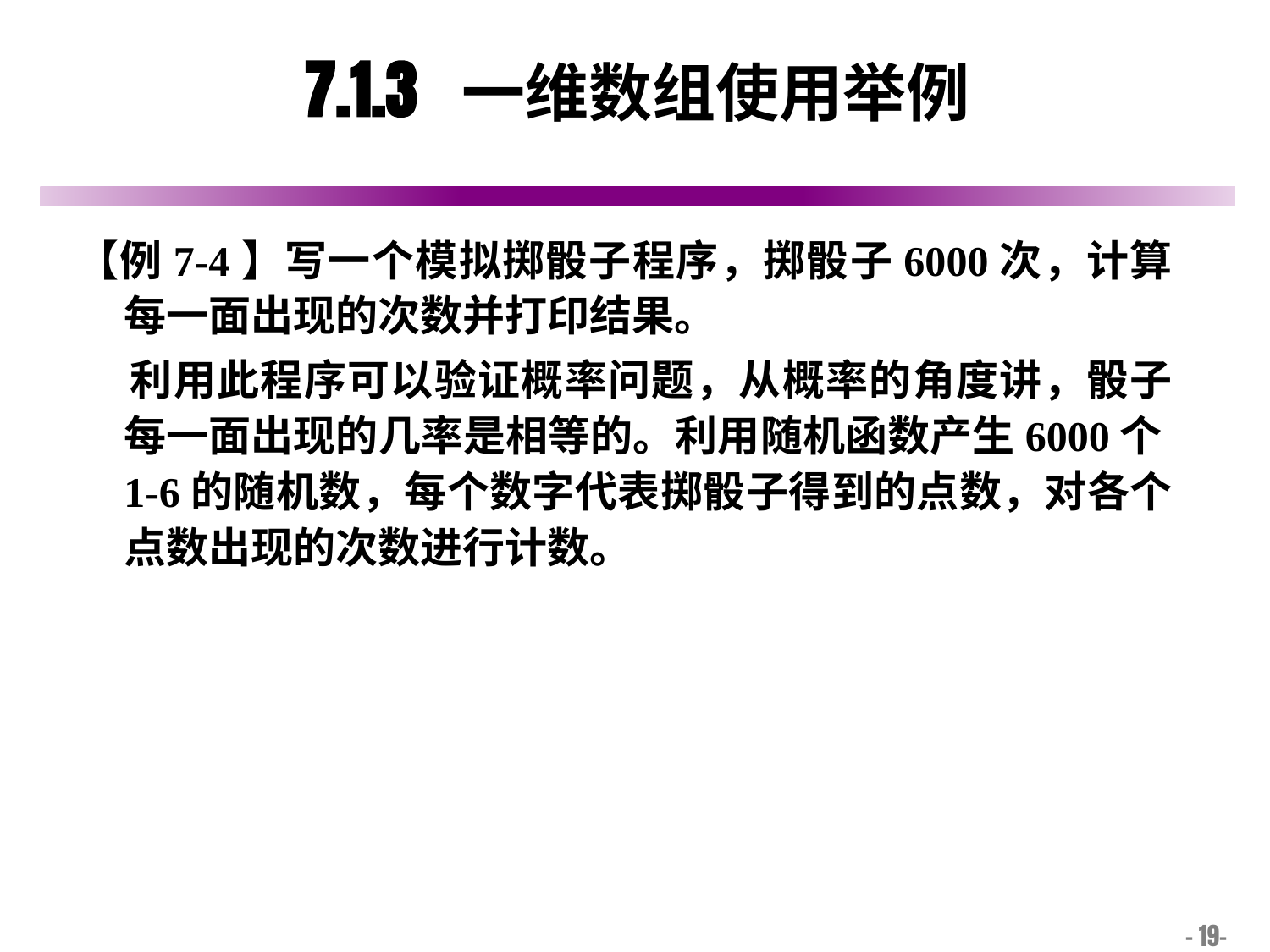

# 7.1.3  一维数组使用举例
【例7-4】写一个模拟掷骰子程序，掷骰子6000次，计算每一面出现的次数并打印结果。
    利用此程序可以验证概率问题，从概率的角度讲，骰子每一面出现的几率是相等的。利用随机函数产生6000个1-6的随机数，每个数字代表掷骰子得到的点数，对各个点数出现的次数进行计数。
 - 19-